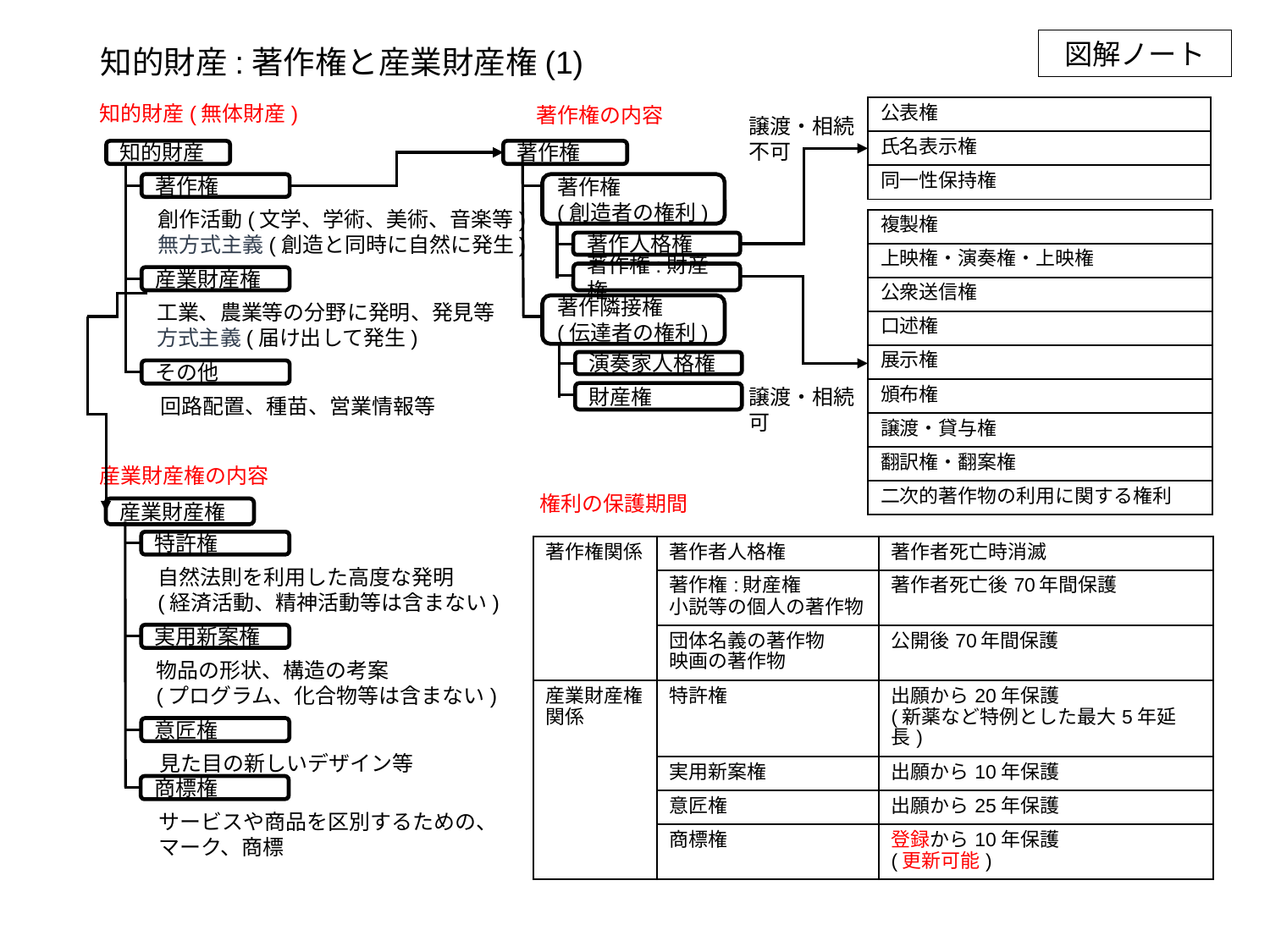

図解ノート
知的財産:著作権と産業財産権(1)
知的財産(無体財産)
著作権の内容
| 公表権 |
| --- |
| 氏名表示権 |
| 同一性保持権 |
譲渡・相続
不可
知的財産
著作権
創作活動(文学、学術、美術、音楽等)
無方式主義(創造と同時に自然に発生)
産業財産権
工業、農業等の分野に発明、発見等
方式主義(届け出して発生)
その他
回路配置、種苗、営業情報等
著作権
著作権
(創造者の権利)
著作人格権
著作権:財産権
著作隣接権
(伝達者の権利)
演奏家人格権
財産権
| 複製権 |
| --- |
| 上映権・演奏権・上映権 |
| 公衆送信権 |
| 口述権 |
| 展示権 |
| 頒布権 |
| 譲渡・貸与権 |
| 翻訳権・翻案権 |
| 二次的著作物の利用に関する権利 |
譲渡・相続
可
産業財産権の内容
権利の保護期間
産業財産権
特許権
| 著作権関係 | 著作者人格権 | 著作者死亡時消滅 |
| --- | --- | --- |
|  | 著作権:財産権 小説等の個人の著作物 | 著作者死亡後70年間保護 |
|  | 団体名義の著作物 映画の著作物 | 公開後70年間保護 |
| 産業財産権関係 | 特許権 | 出願から20年保護 (新薬など特例とした最大5年延長) |
|  | 実用新案権 | 出願から10年保護 |
|  | 意匠権 | 出願から25年保護 |
|  | 商標権 | 登録から10年保護 (更新可能) |
自然法則を利用した高度な発明
(経済活動、精神活動等は含まない)
実用新案権
物品の形状、構造の考案
(プログラム、化合物等は含まない)
意匠権
見た目の新しいデザイン等
商標権
サービスや商品を区別するための、マーク、商標